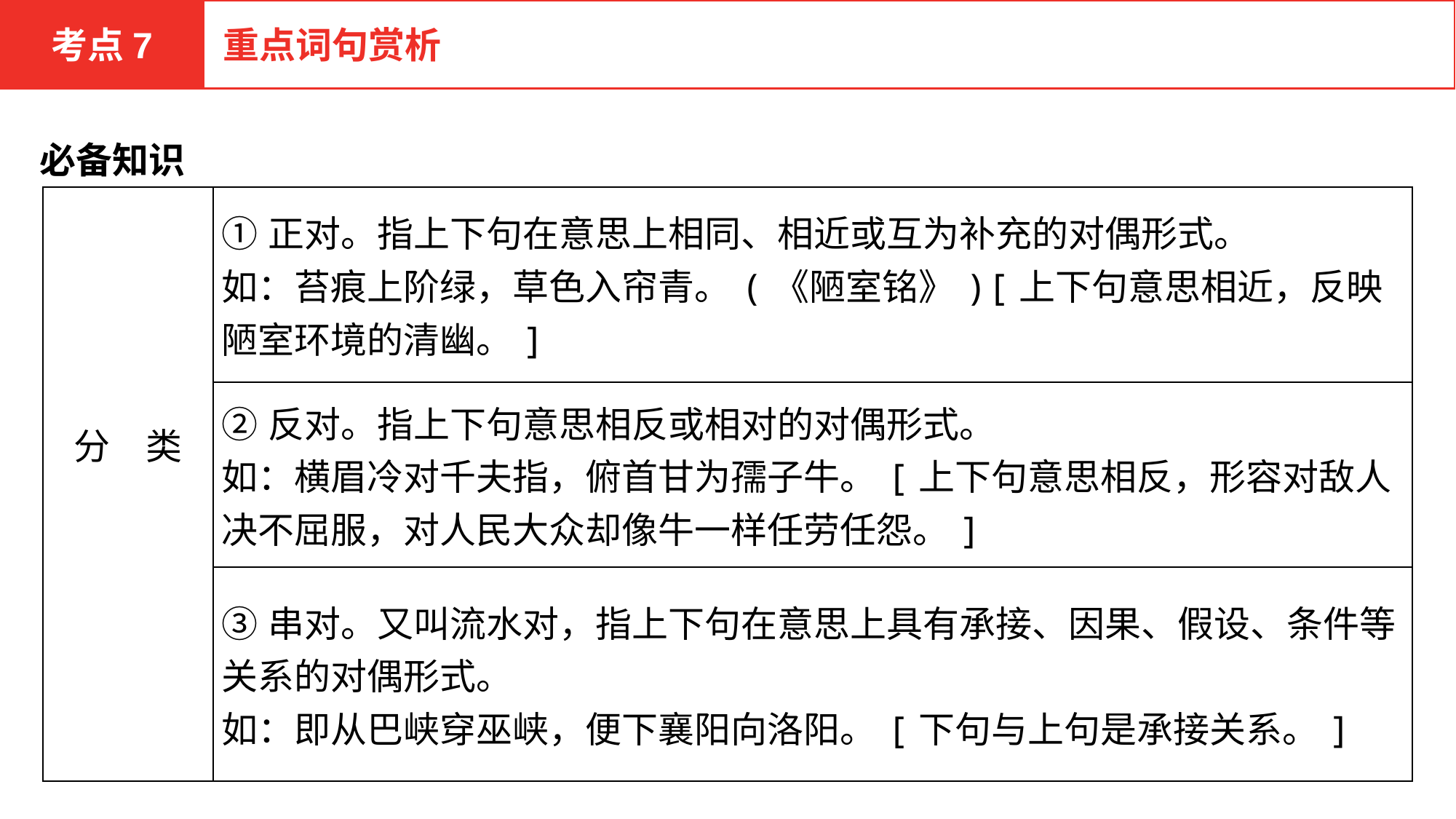

考点7
重点词句赏析
必备知识
| 分　类 | ①正对。指上下句在意思上相同、相近或互为补充的对偶形式。 如：苔痕上阶绿，草色入帘青。(《陋室铭》)[上下句意思相近，反映陋室环境的清幽。] |
| --- | --- |
|  | ②反对。指上下句意思相反或相对的对偶形式。 如：横眉冷对千夫指，俯首甘为孺子牛。[上下句意思相反，形容对敌人决不屈服，对人民大众却像牛一样任劳任怨。] |
|  | ③串对。又叫流水对，指上下句在意思上具有承接、因果、假设、条件等关系的对偶形式。 如：即从巴峡穿巫峡，便下襄阳向洛阳。[下句与上句是承接关系。] |